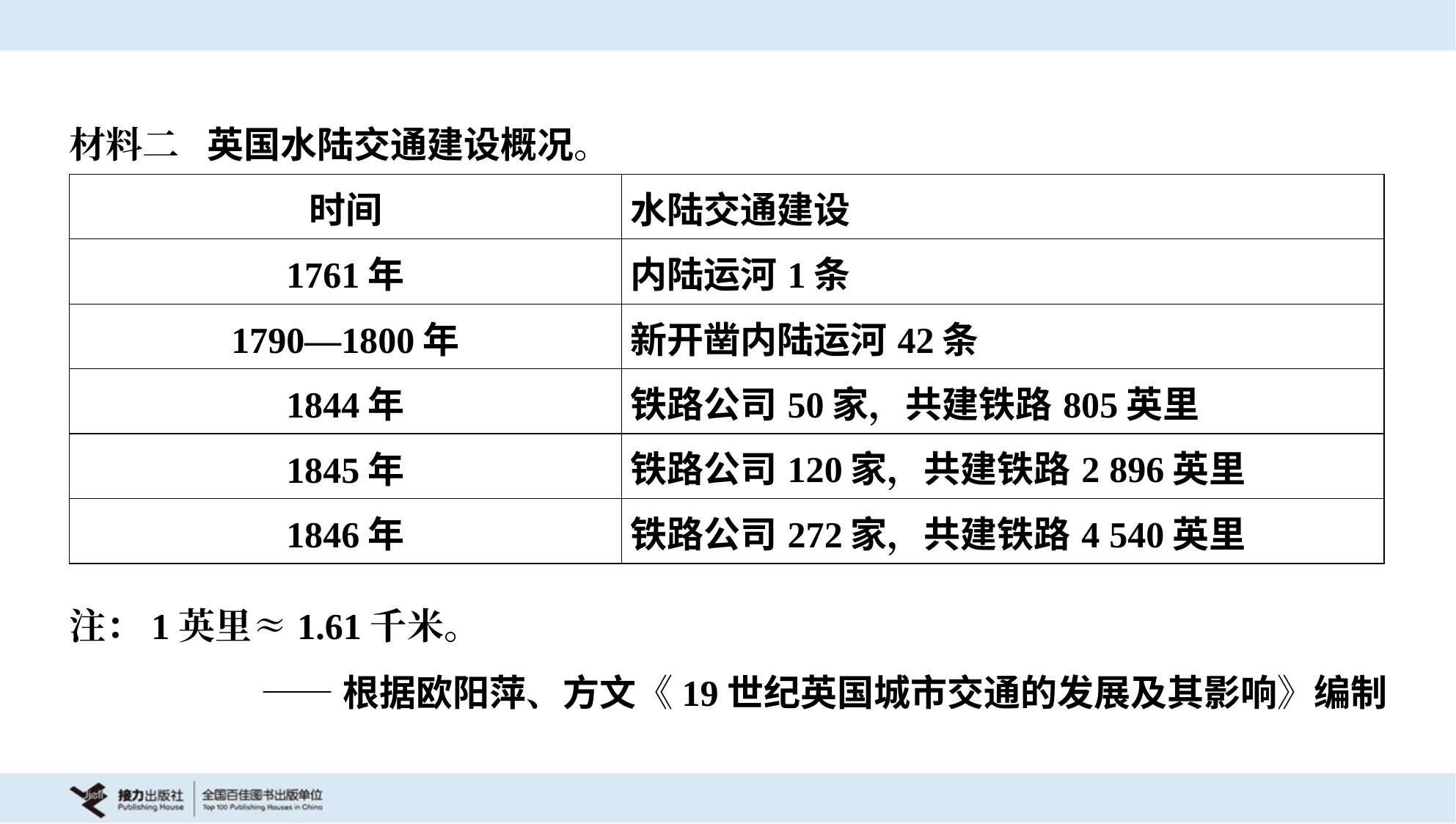

材料二   英国水陆交通建设概况。
| 时间 | 水陆交通建设 |
| --- | --- |
| 1761年 | 内陆运河1条 |
| 1790—1800年 | 新开凿内陆运河42条 |
| 1844年 | 铁路公司50家，共建铁路805英里 |
| 1845年 | 铁路公司120家，共建铁路2 896英里 |
| 1846年 | 铁路公司272家，共建铁路4 540英里 |
注：1英里≈1.61千米。
——根据欧阳萍、方文《19世纪英国城市交通的发展及其影响》编制